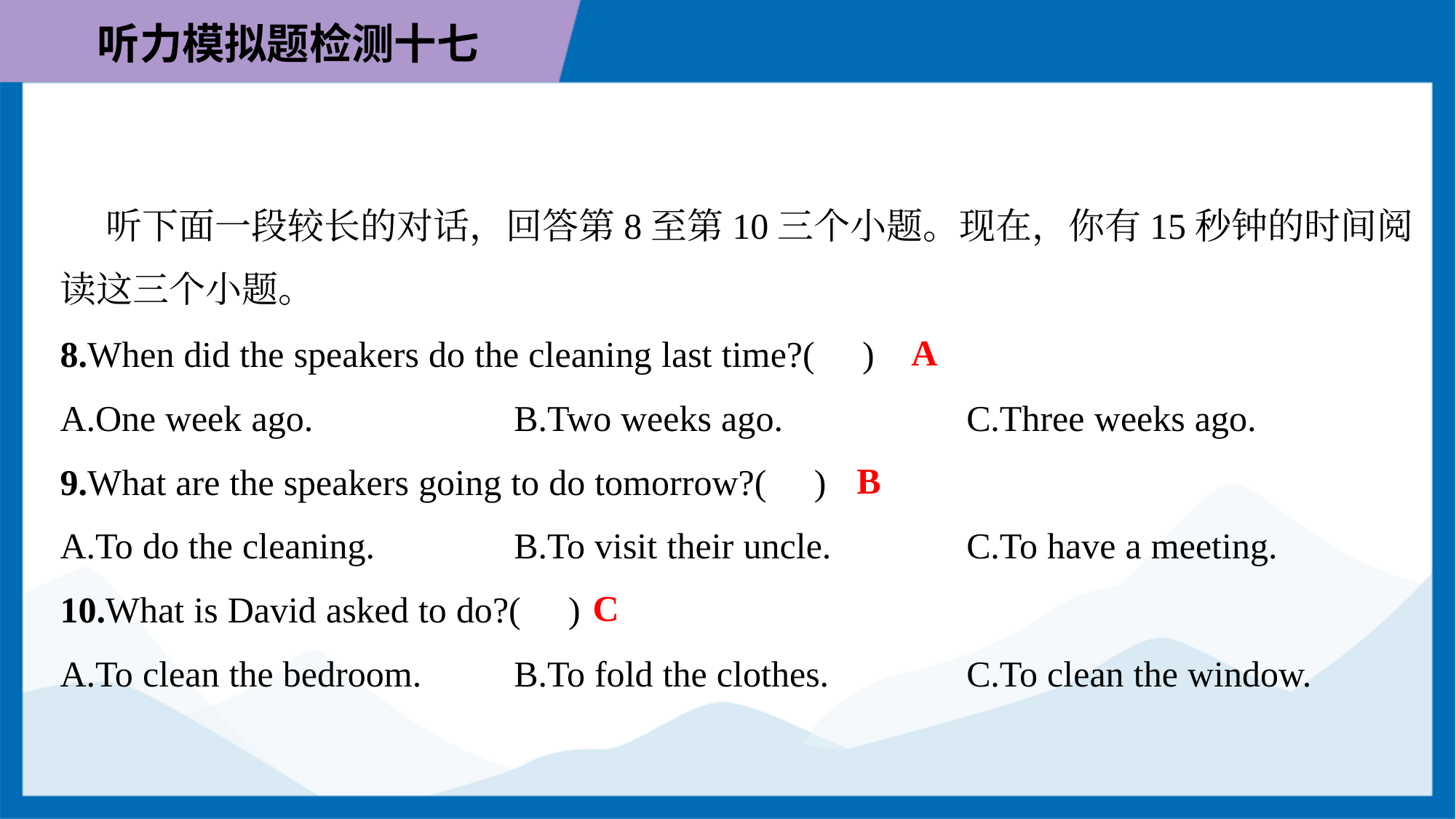

听下面一段较长的对话，回答第8至第10三个小题。现在，你有15秒钟的时间阅
读这三个小题。
A
8.When did the speakers do the cleaning last time?(     )
A.One week ago.	B.Two weeks ago.	C.Three weeks ago.
B
9.What are the speakers going to do tomorrow?(     )
A.To do the cleaning.	B.To visit their uncle.	C.To have a meeting.
C
10.What is David asked to do?(     )
A.To clean the bedroom.	B.To fold the clothes.	C.To clean the window.